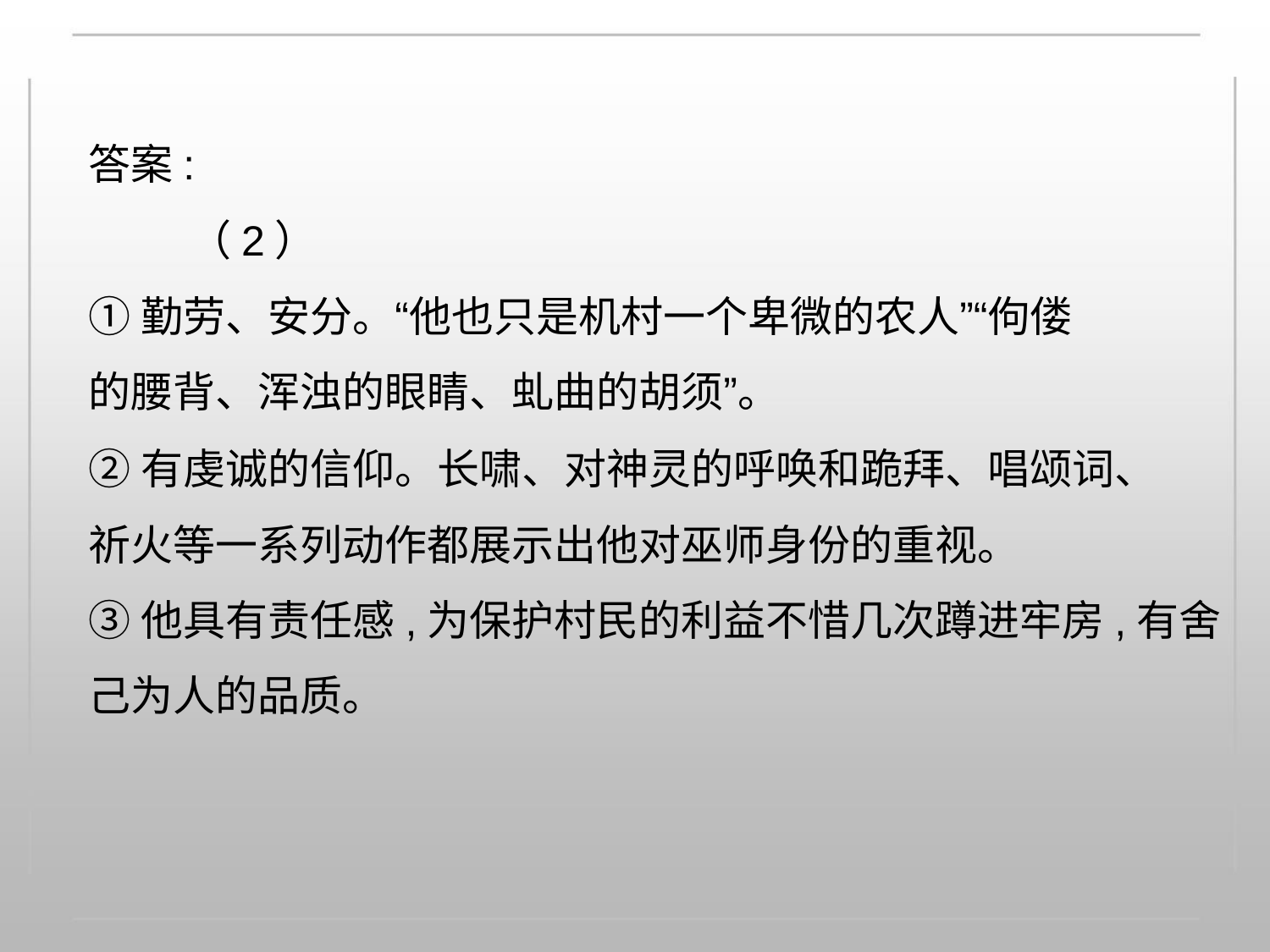

答案:
（2）
①勤劳、安分。“他也只是机村一个卑微的农人”“佝偻
的腰背、浑浊的眼睛、虬曲的胡须”。
②有虔诚的信仰。长啸、对神灵的呼唤和跪拜、唱颂词、
祈火等一系列动作都展示出他对巫师身份的重视。
③他具有责任感,为保护村民的利益不惜几次蹲进牢房,有舍
己为人的品质。